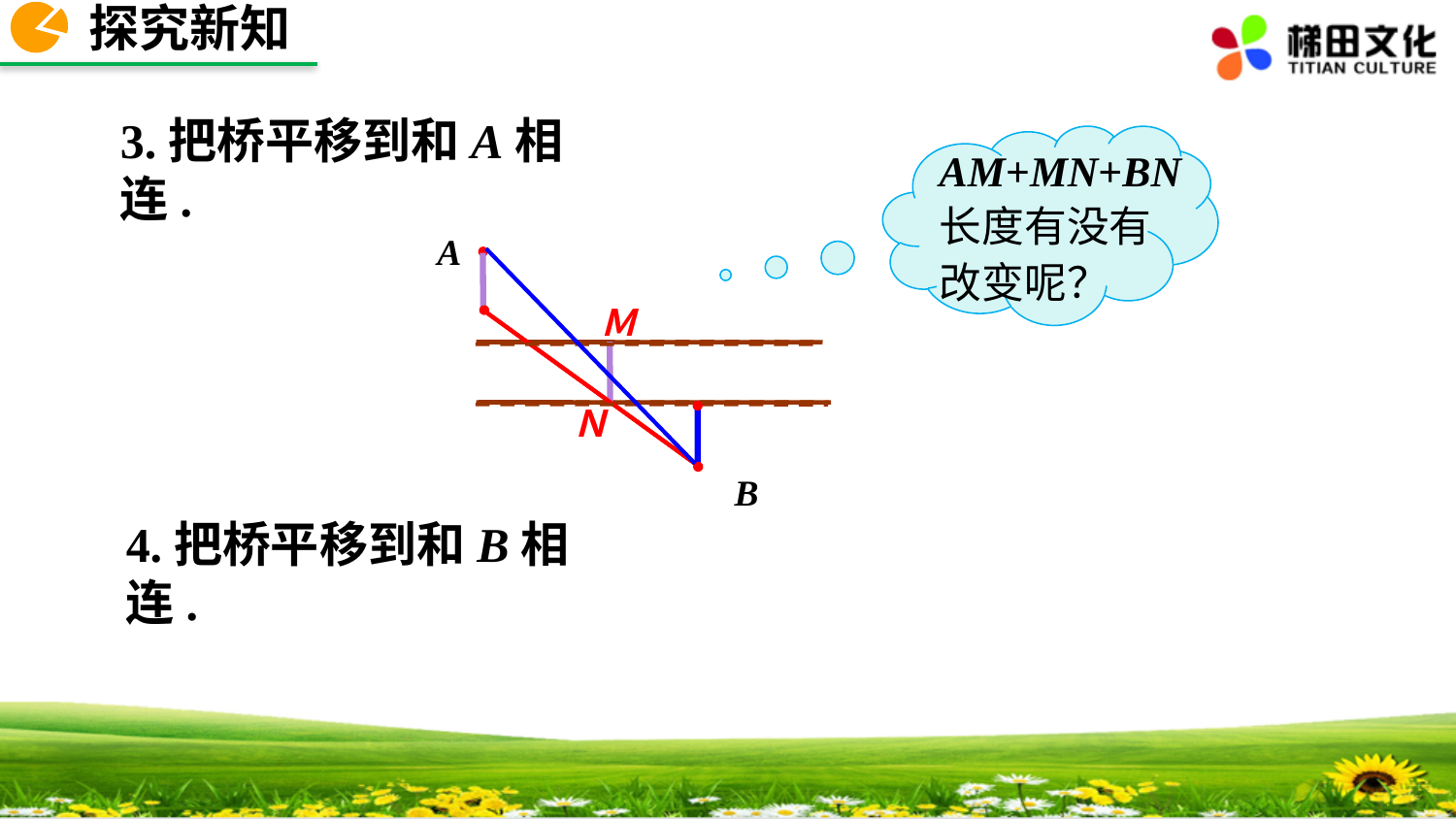

探究新知

3.把桥平移到和A相连.

AM+MN+BN长度有没有改变呢？
A

Ｍ

Ｎ

B
4.把桥平移到和B相连.